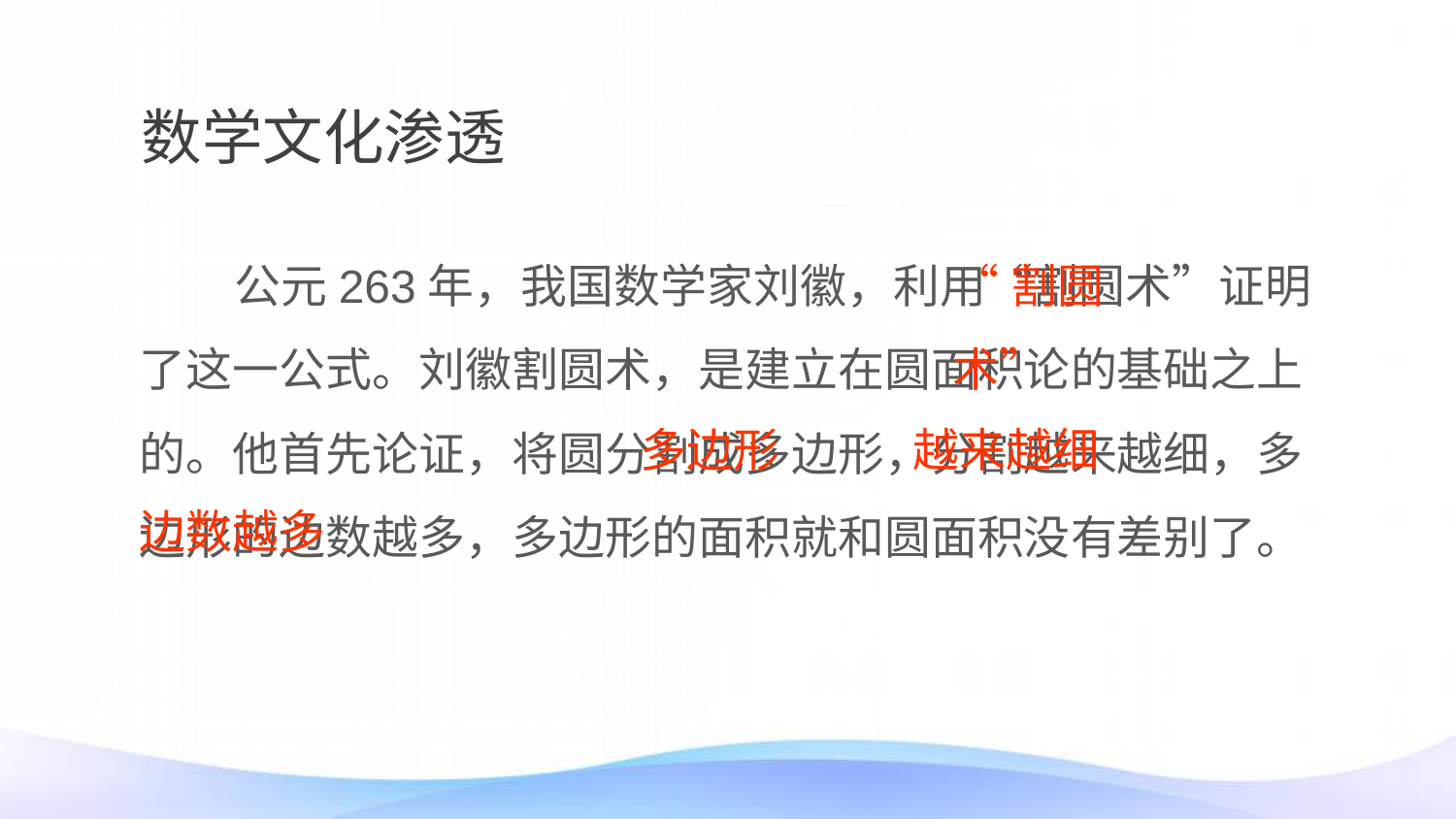

数学文化渗透
        公元263年，我国数学家刘徽，利用“割圆术”证明了这一公式。刘徽割圆术，是建立在圆面积论的基础之上的。他首先论证，将圆分割成多边形，分割越来越细，多边形的边数越多，多边形的面积就和圆面积没有差别了。
“割圆术”
越来越细
多边形
边数越多